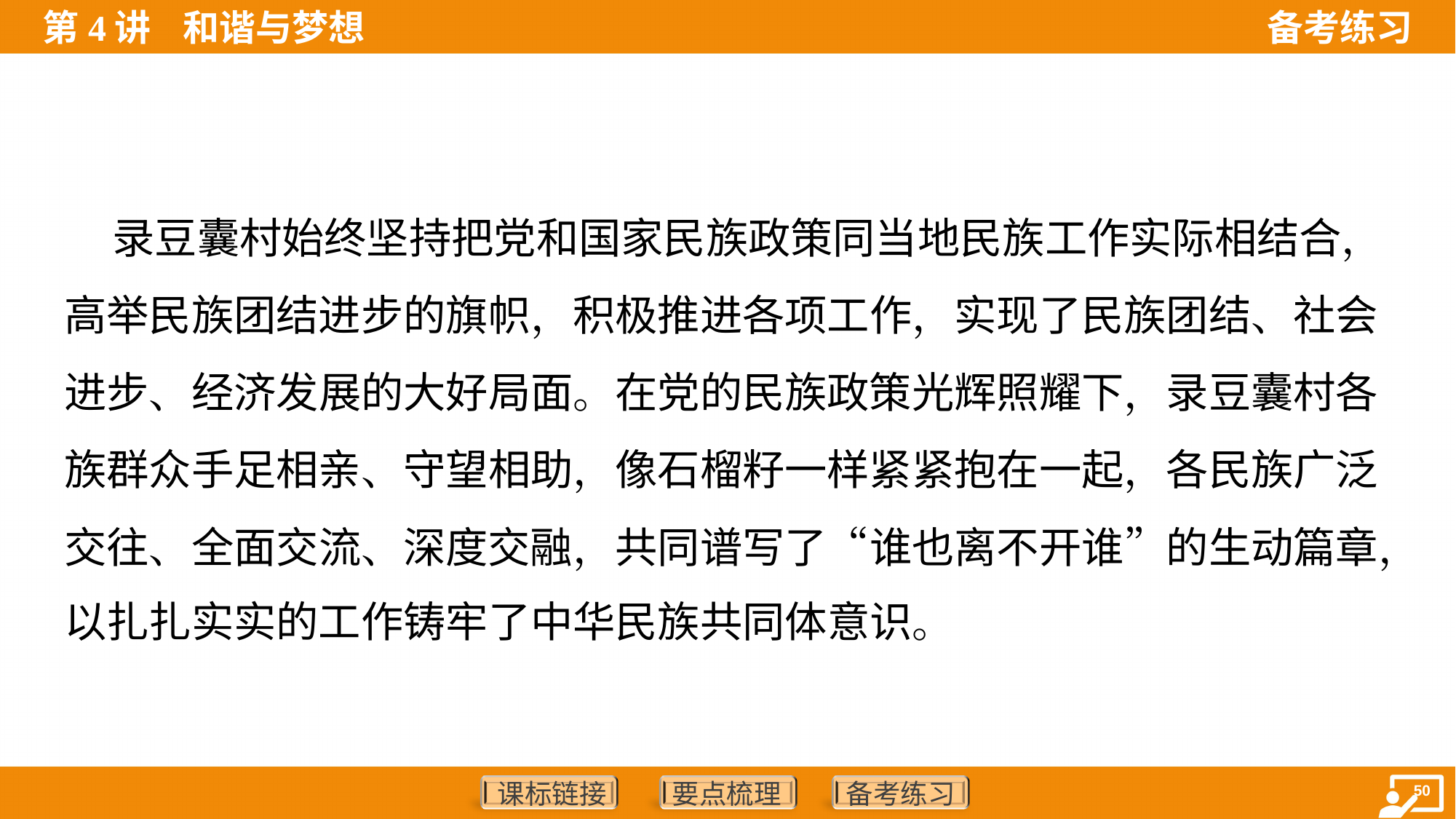

录豆囊村始终坚持把党和国家民族政策同当地民族工作实际相结合，
高举民族团结进步的旗帜，积极推进各项工作，实现了民族团结、社会
进步、经济发展的大好局面。在党的民族政策光辉照耀下，录豆囊村各
族群众手足相亲、守望相助，像石榴籽一样紧紧抱在一起，各民族广泛
交往、全面交流、深度交融，共同谱写了“谁也离不开谁”的生动篇章，
以扎扎实实的工作铸牢了中华民族共同体意识。